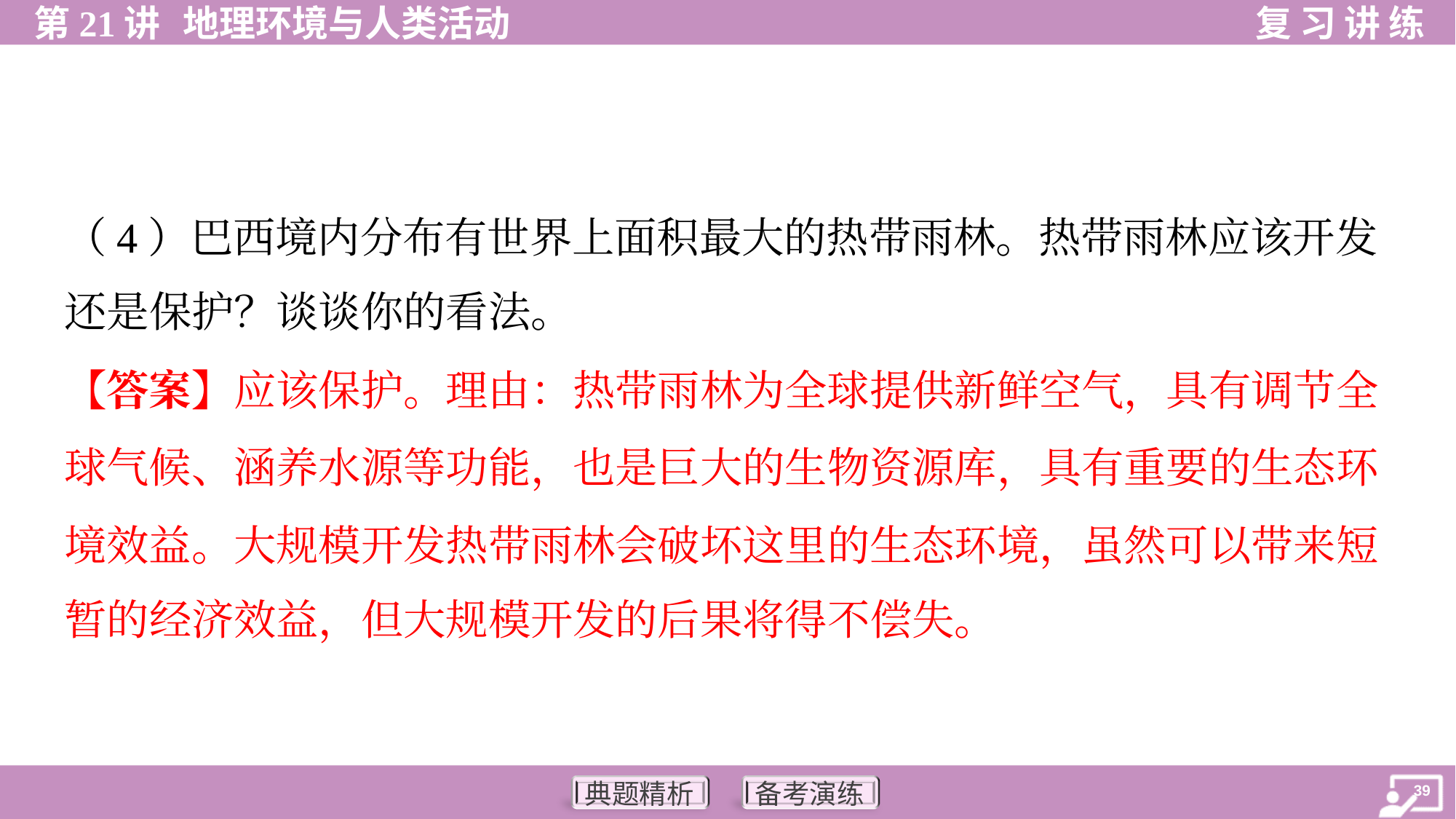

（4）巴西境内分布有世界上面积最大的热带雨林。热带雨林应该开发
还是保护？谈谈你的看法。
【答案】应该保护。理由：热带雨林为全球提供新鲜空气，具有调节全
球气候、涵养水源等功能，也是巨大的生物资源库，具有重要的生态环
境效益。大规模开发热带雨林会破坏这里的生态环境，虽然可以带来短
暂的经济效益，但大规模开发的后果将得不偿失。